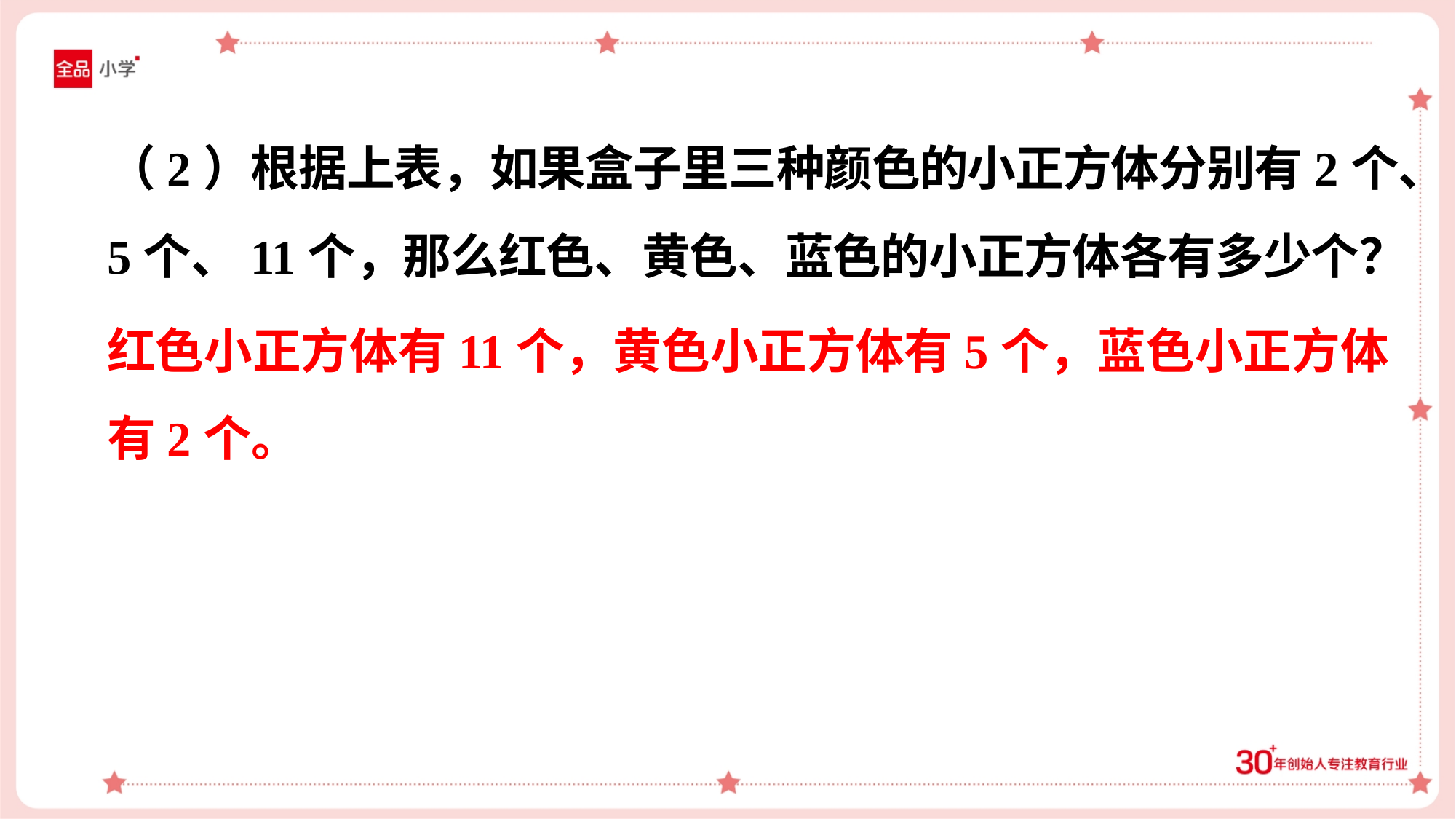

（2）根据上表，如果盒子里三种颜色的小正方体分别有2个、
5个、11个，那么红色、黄色、蓝色的小正方体各有多少个？
红色小正方体有11个，黄色小正方体有5个，蓝色小正方体
有2个。